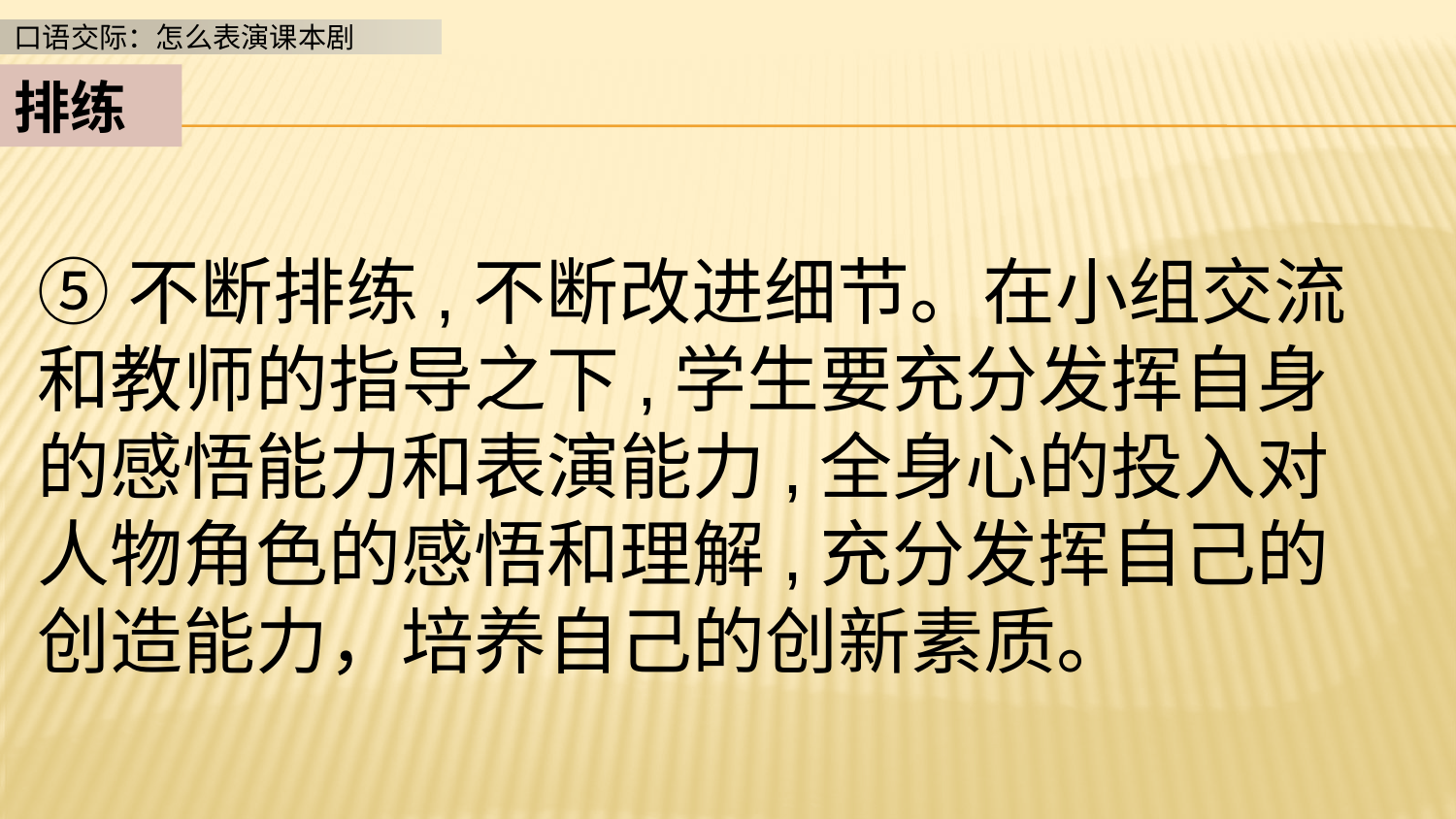

排练
⑤不断排练,不断改进细节。在小组交流和教师的指导之下,学生要充分发挥自身的感悟能力和表演能力,全身心的投入对人物角色的感悟和理解,充分发挥自己的创造能力，培养自己的创新素质。